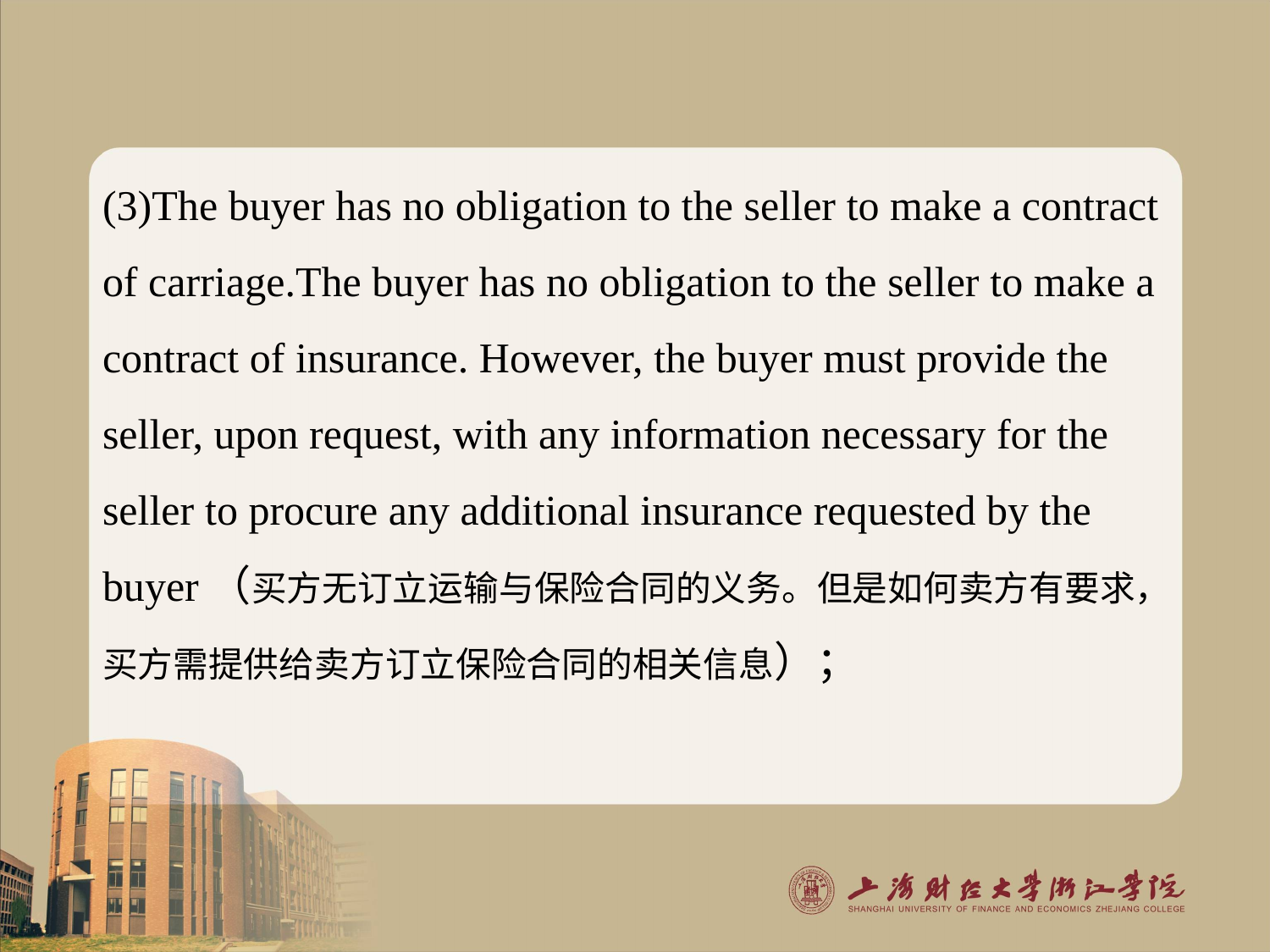

#
(3)The buyer has no obligation to the seller to make a contract of carriage.The buyer has no obligation to the seller to make a contract of insurance. However, the buyer must provide the seller, upon request, with any information necessary for the seller to procure any additional insurance requested by the buyer（买方无订立运输与保险合同的义务。但是如何卖方有要求，买方需提供给卖方订立保险合同的相关信息）；